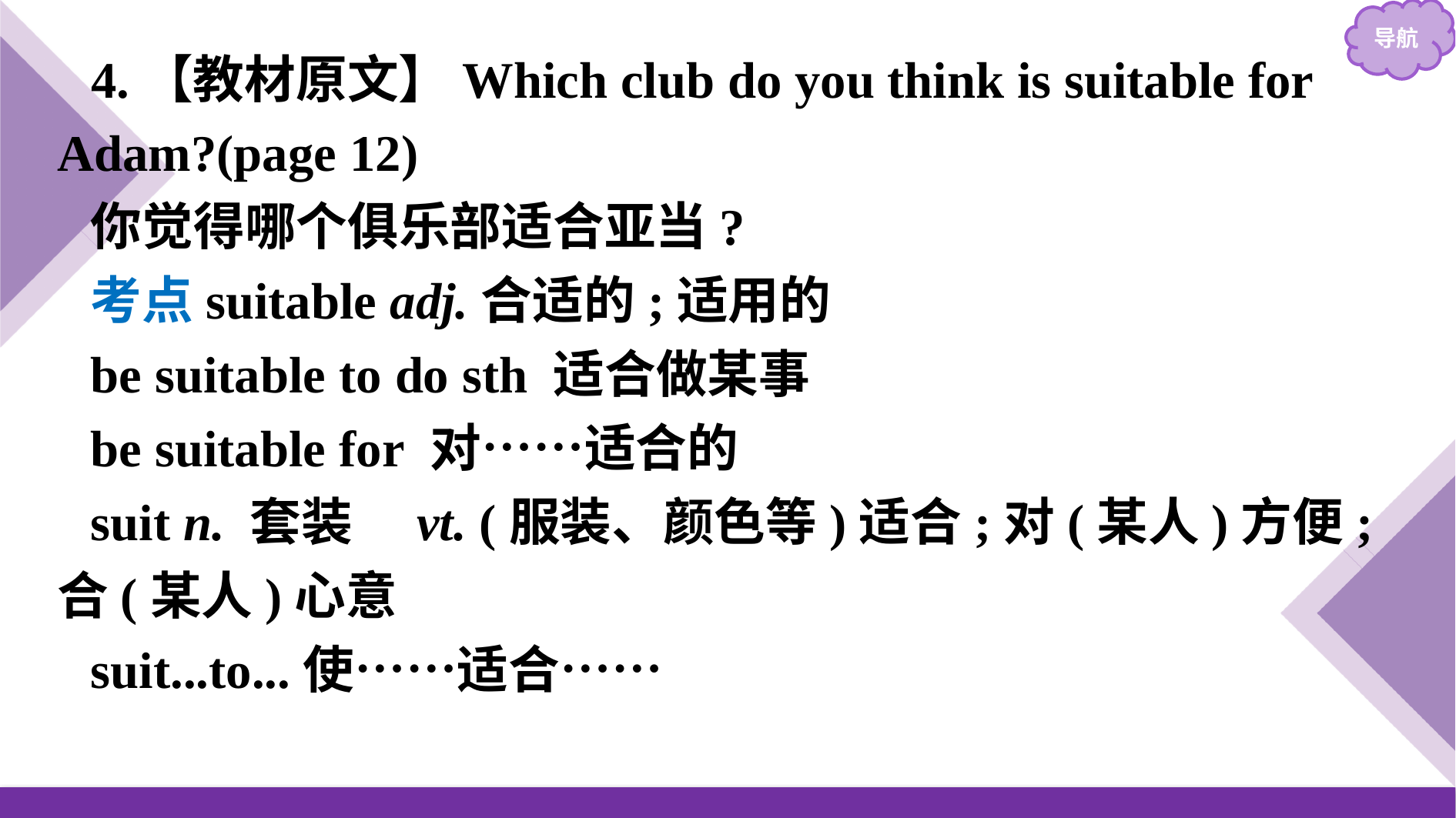

4.【教材原文】Which club do you think is suitable for Adam?(page 12)
你觉得哪个俱乐部适合亚当?
考点suitable adj.合适的;适用的
be suitable to do sth 适合做某事
be suitable for 对……适合的
suit n. 套装　vt. (服装、颜色等)适合;对(某人)方便;合(某人)心意
suit...to...使……适合……